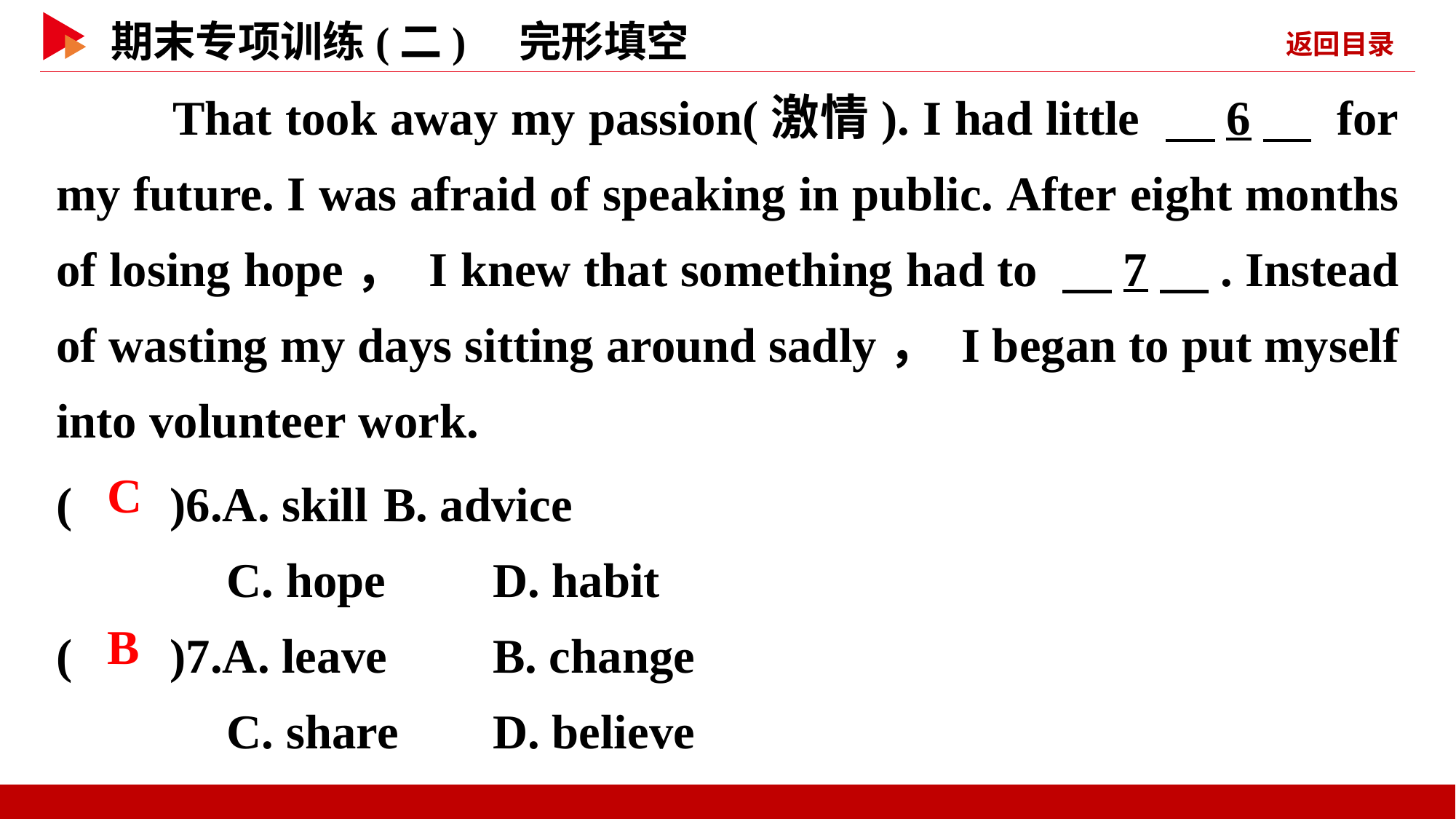

That took away my passion(激情). I had little 　6　 for my future. I was afraid of speaking in public. After eight months of losing hope， I knew that something had to 　7　. Instead of wasting my days sitting around sadly， I began to put myself into volunteer work.
(        )6.A. skill 	B. advice
              C. hope	D. habit
(        )7.A. leave	B. change
              C. share	D. believe
   C
   B